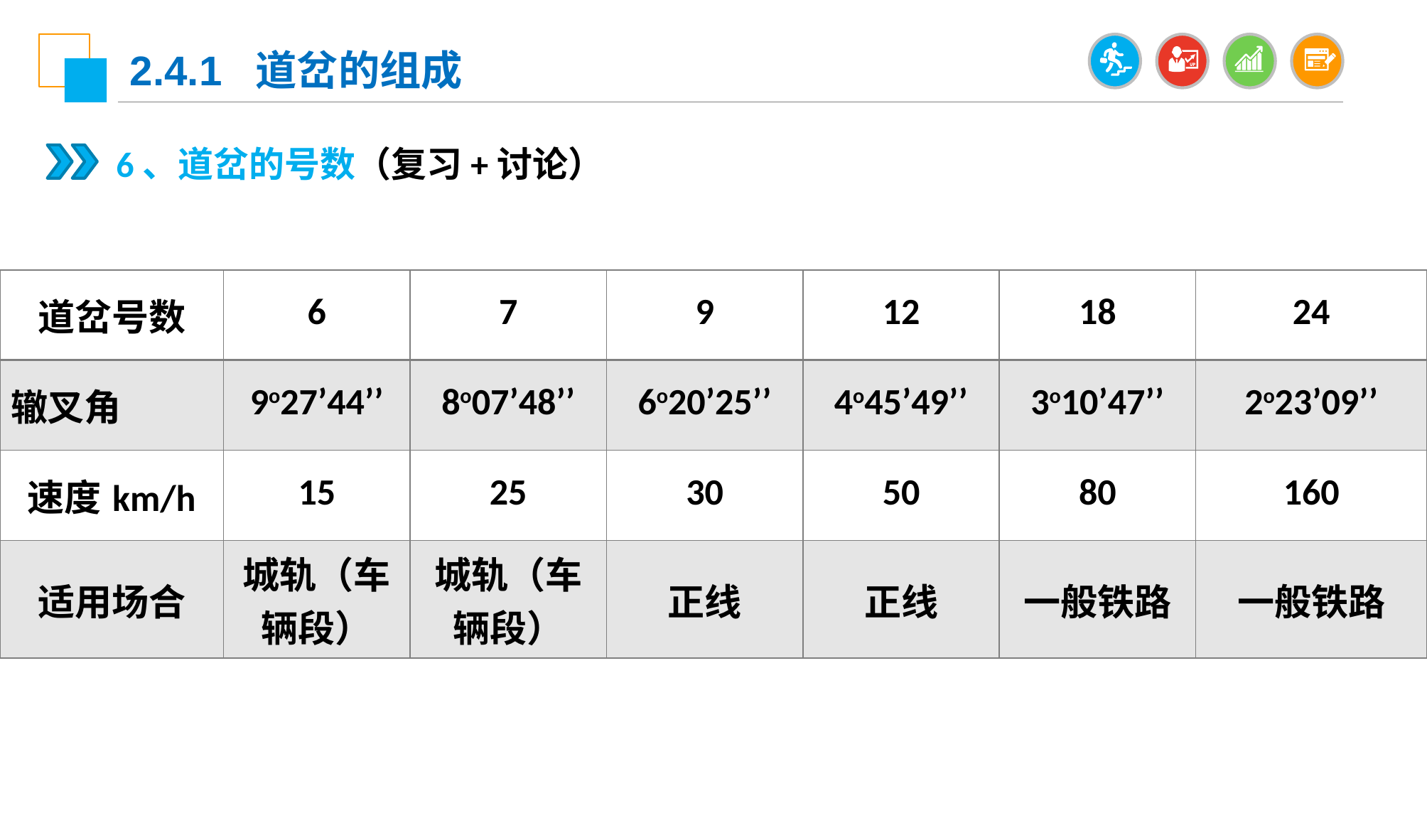

2.4.1  道岔的组成
6、道岔的号数（复习+讨论）

| 道岔号数 | 6 | 7 | 9 | 12 | 18 | 24 |
| --- | --- | --- | --- | --- | --- | --- |
| 辙叉角 | 9o27’44’’ | 8o07’48’’ | 6o20’25’’ | 4o45’49’’ | 3o10’47’’ | 2o23’09’’ |
| 速度km/h | 15 | 25 | 30 | 50 | 80 | 160 |
| 适用场合 | 城轨（车辆段） | 城轨（车辆段） | 正线 | 正线 | 一般铁路 | 一般铁路 |